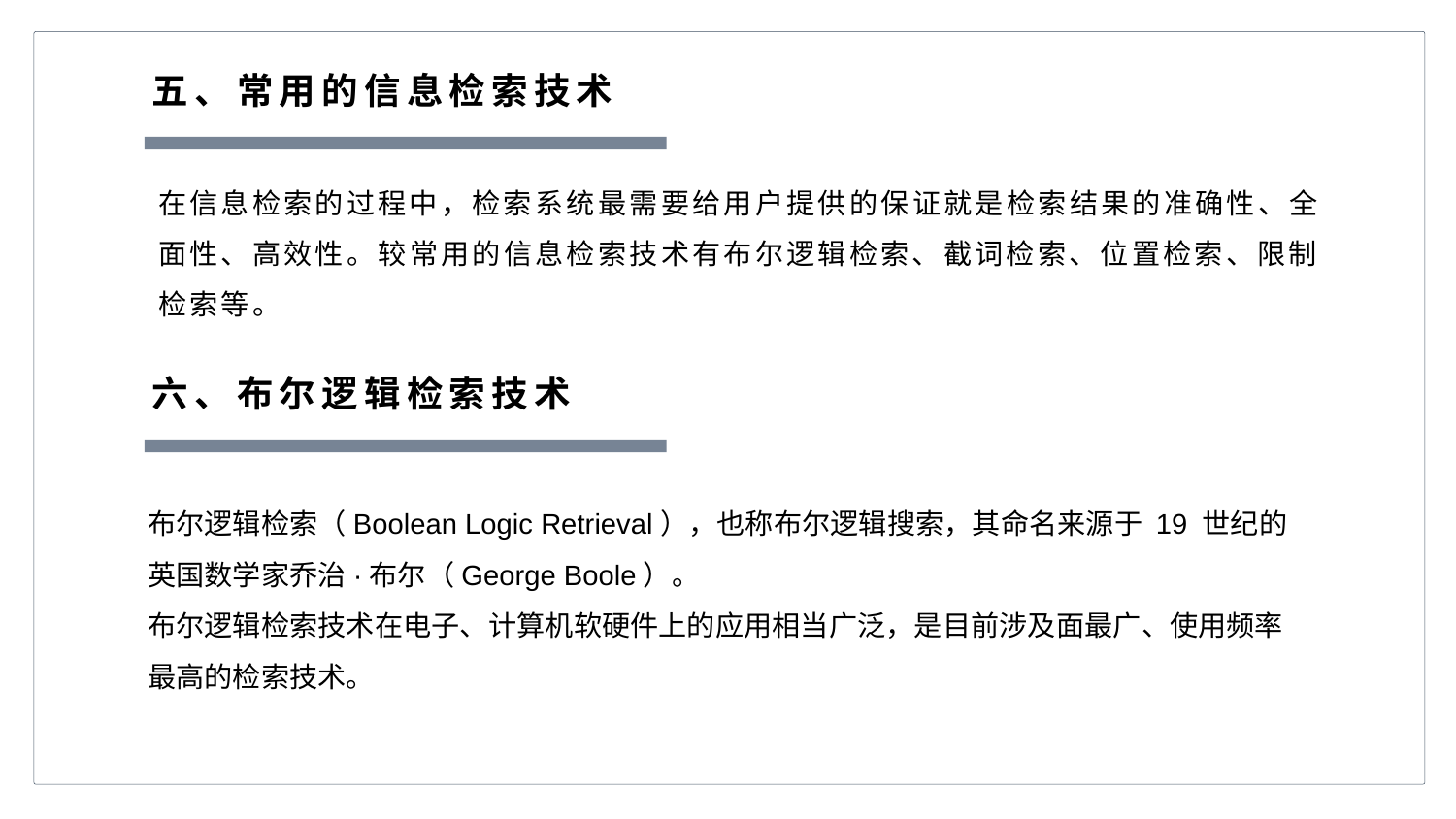

五、常用的信息检索技术

在信息检索的过程中，检索系统最需要给用户提供的保证就是检索结果的准确性、全面性、高效性。较常用的信息检索技术有布尔逻辑检索、截词检索、位置检索、限制检索等。
六、布尔逻辑检索技术

布尔逻辑检索（Boolean Logic Retrieval），也称布尔逻辑搜索，其命名来源于 19 世纪的英国数学家乔治·布尔（George Boole）。
布尔逻辑检索技术在电子、计算机软硬件上的应用相当广泛，是目前涉及面最广、使用频率最高的检索技术。